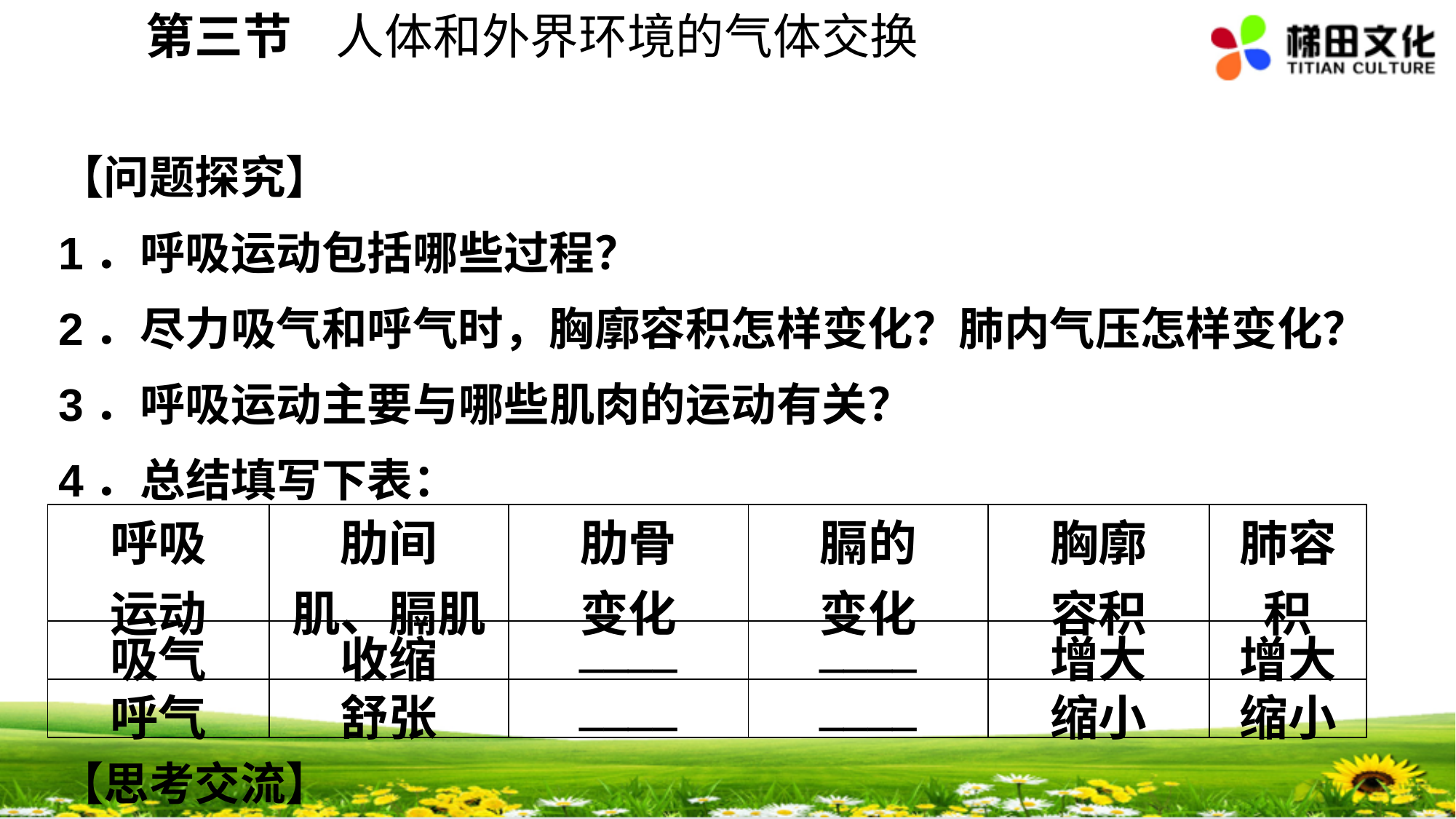

第三节    人体和外界环境的气体交换
【问题探究】
1．呼吸运动包括哪些过程？
2．尽力吸气和呼气时，胸廓容积怎样变化？肺内气压怎样变化？
3．呼吸运动主要与哪些肌肉的运动有关？
4．总结填写下表：

【思考交流】
| 呼吸 运动 | 肋间 肌、膈肌 | 肋骨 变化 | 膈的 变化 | 胸廓 容积 | 肺容积 |
| --- | --- | --- | --- | --- | --- |
| 吸气 | 收缩 | \_\_\_\_ | \_\_\_\_ | 增大 | 增大 |
| 呼气 | 舒张 | \_\_\_\_ | \_\_\_\_ | 缩小 | 缩小 |